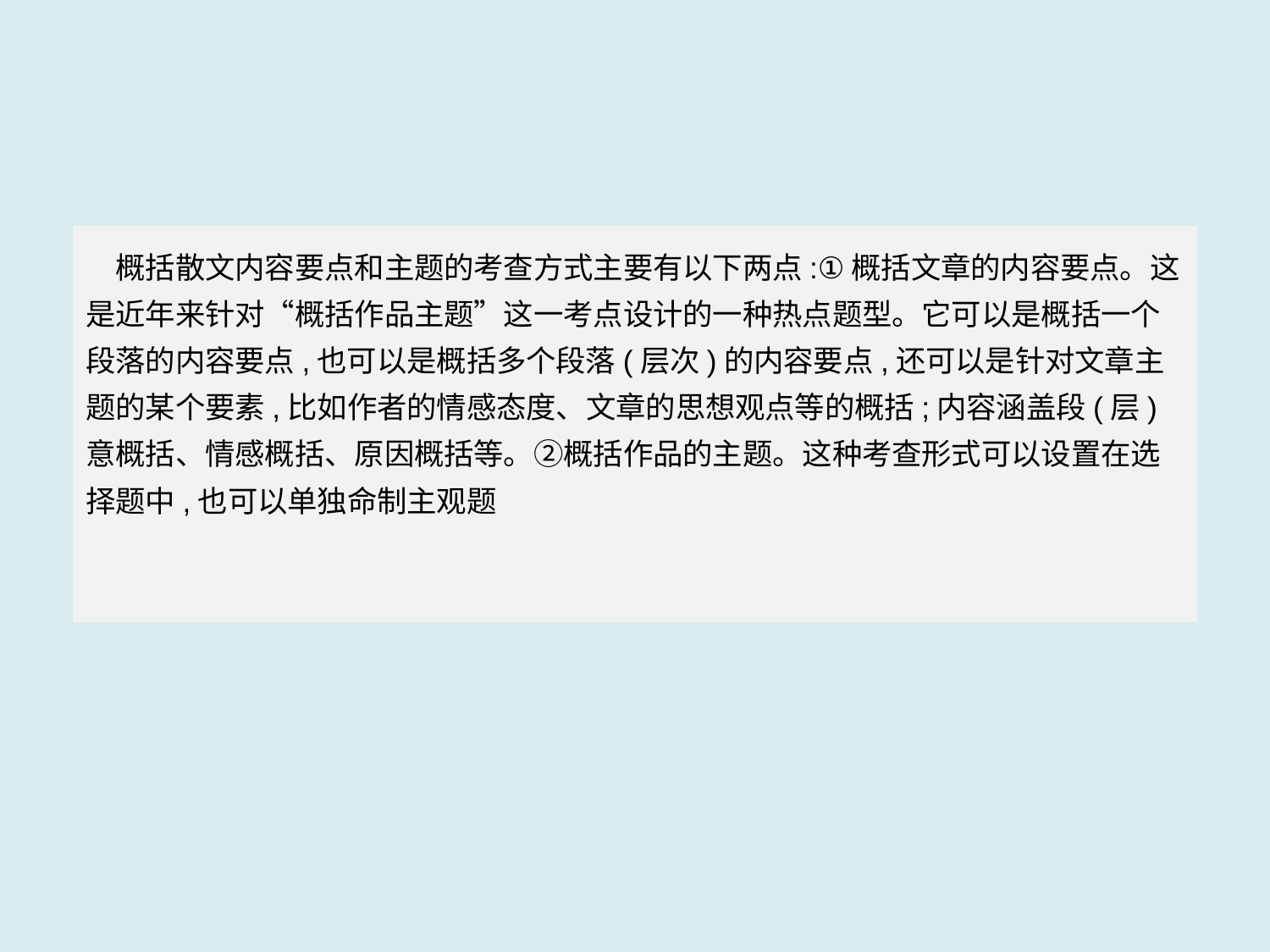

概括散文内容要点和主题的考查方式主要有以下两点:①概括文章的内容要点。这是近年来针对“概括作品主题”这一考点设计的一种热点题型。它可以是概括一个段落的内容要点,也可以是概括多个段落(层次)的内容要点,还可以是针对文章主题的某个要素,比如作者的情感态度、文章的思想观点等的概括;内容涵盖段(层)意概括、情感概括、原因概括等。②概括作品的主题。这种考查形式可以设置在选择题中,也可以单独命制主观题